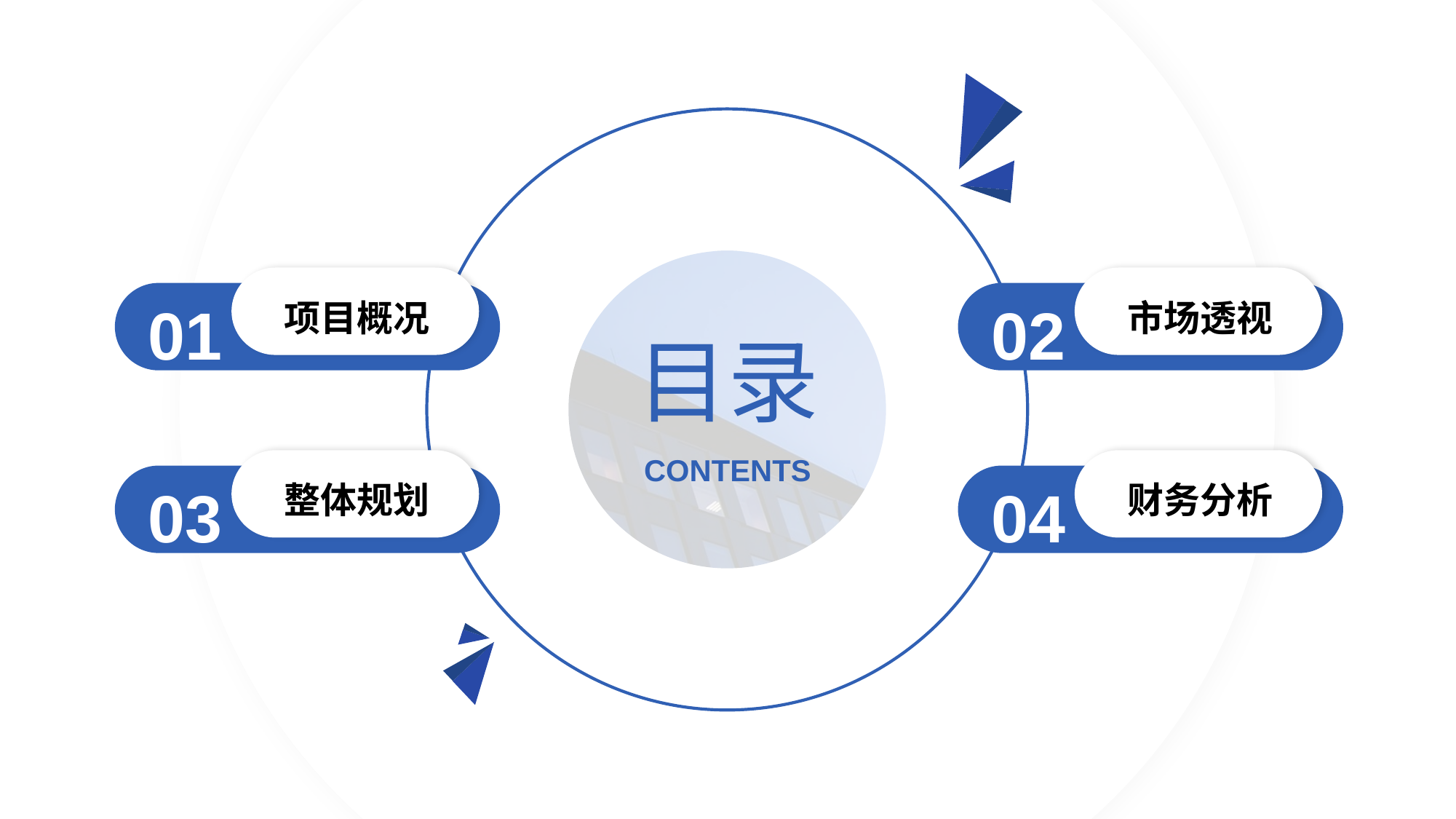

01
项目概况

02
市场透视

目录
CONTENTS

03
整体规划

04
财务分析